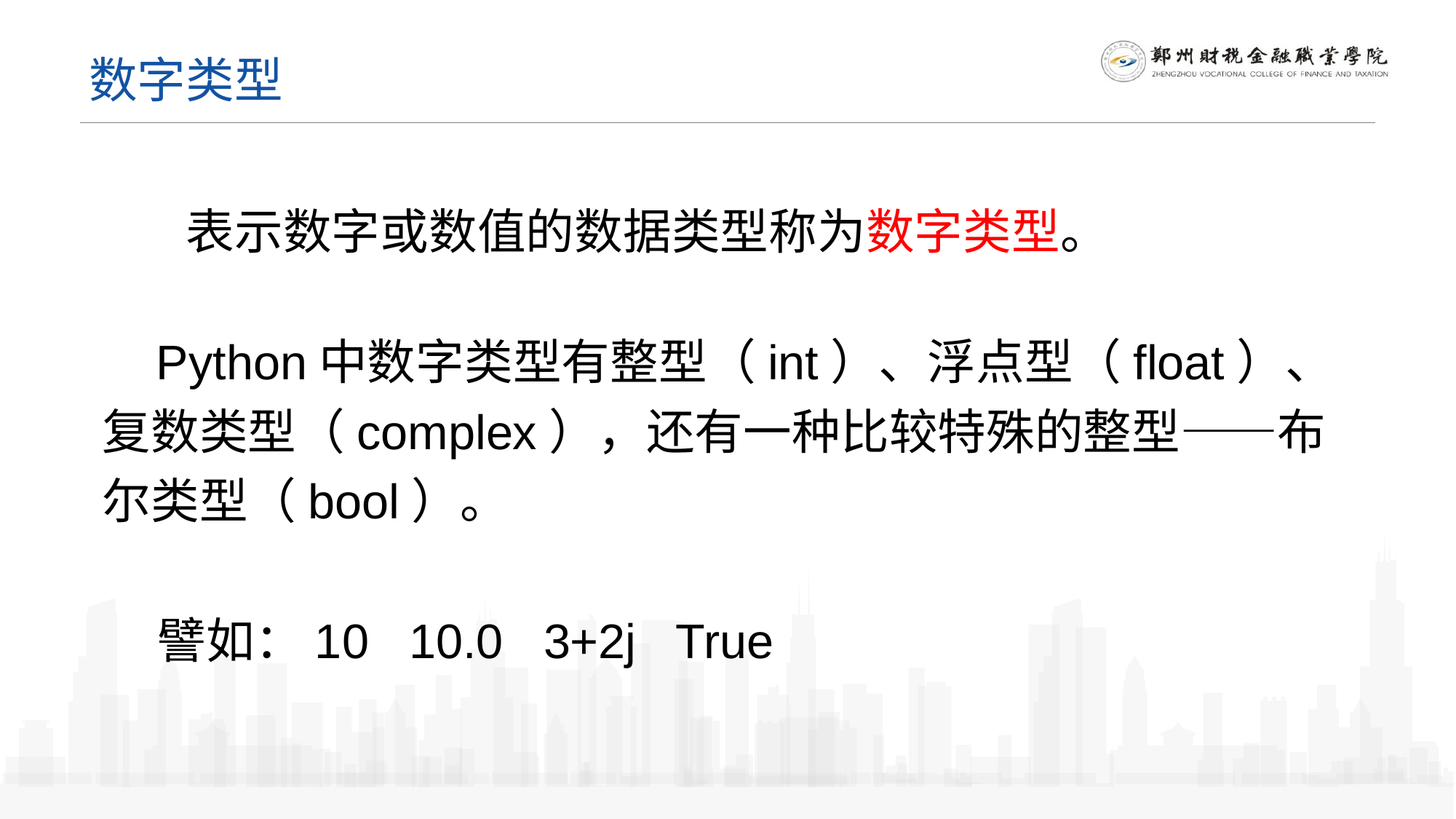

数字类型
表示数字或数值的数据类型称为数字类型。
    Python中数字类型有整型（int）、浮点型（float）、复数类型（complex），还有一种比较特殊的整型——布尔类型（bool）。

    譬如：10   10.0   3+2j   True